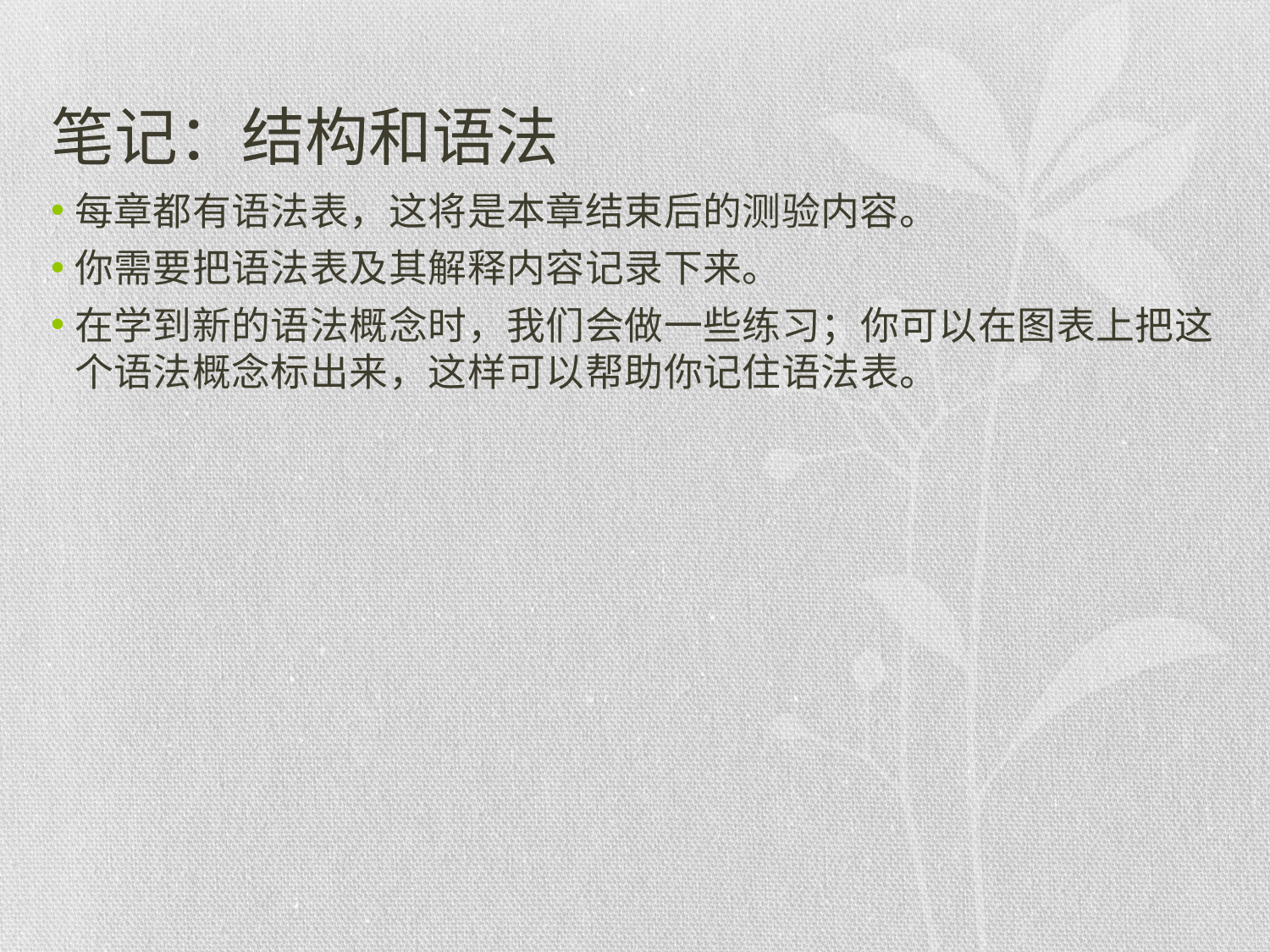

# 笔记：结构和语法
每章都有语法表，这将是本章结束后的测验内容。
你需要把语法表及其解释内容记录下来。
在学到新的语法概念时，我们会做一些练习；你可以在图表上把这个语法概念标出来，这样可以帮助你记住语法表。